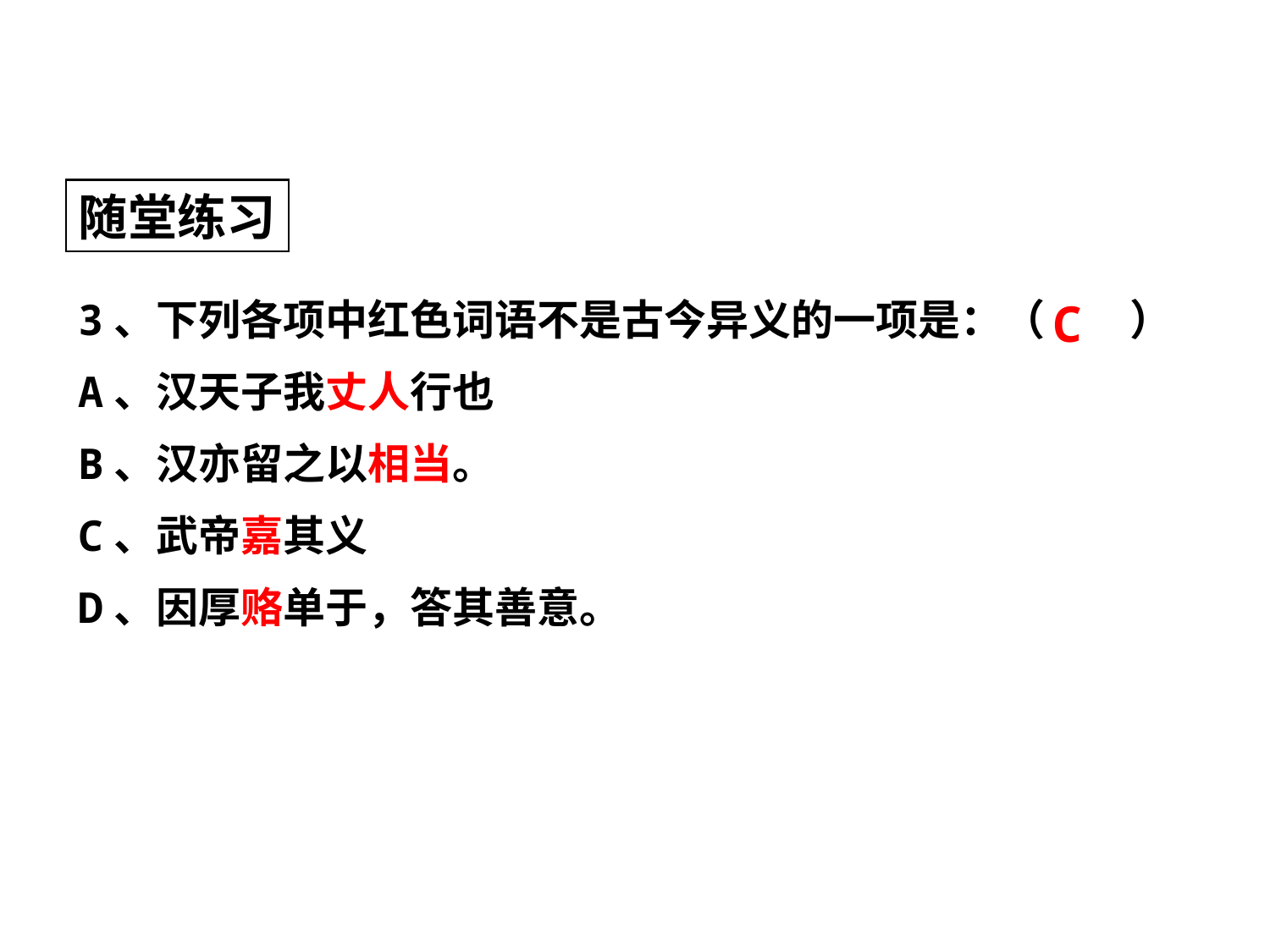

随堂练习
3、下列各项中红色词语不是古今异义的一项是：（　　）
A、汉天子我丈人行也
B、汉亦留之以相当。
C、武帝嘉其义
D、因厚赂单于，答其善意。
C